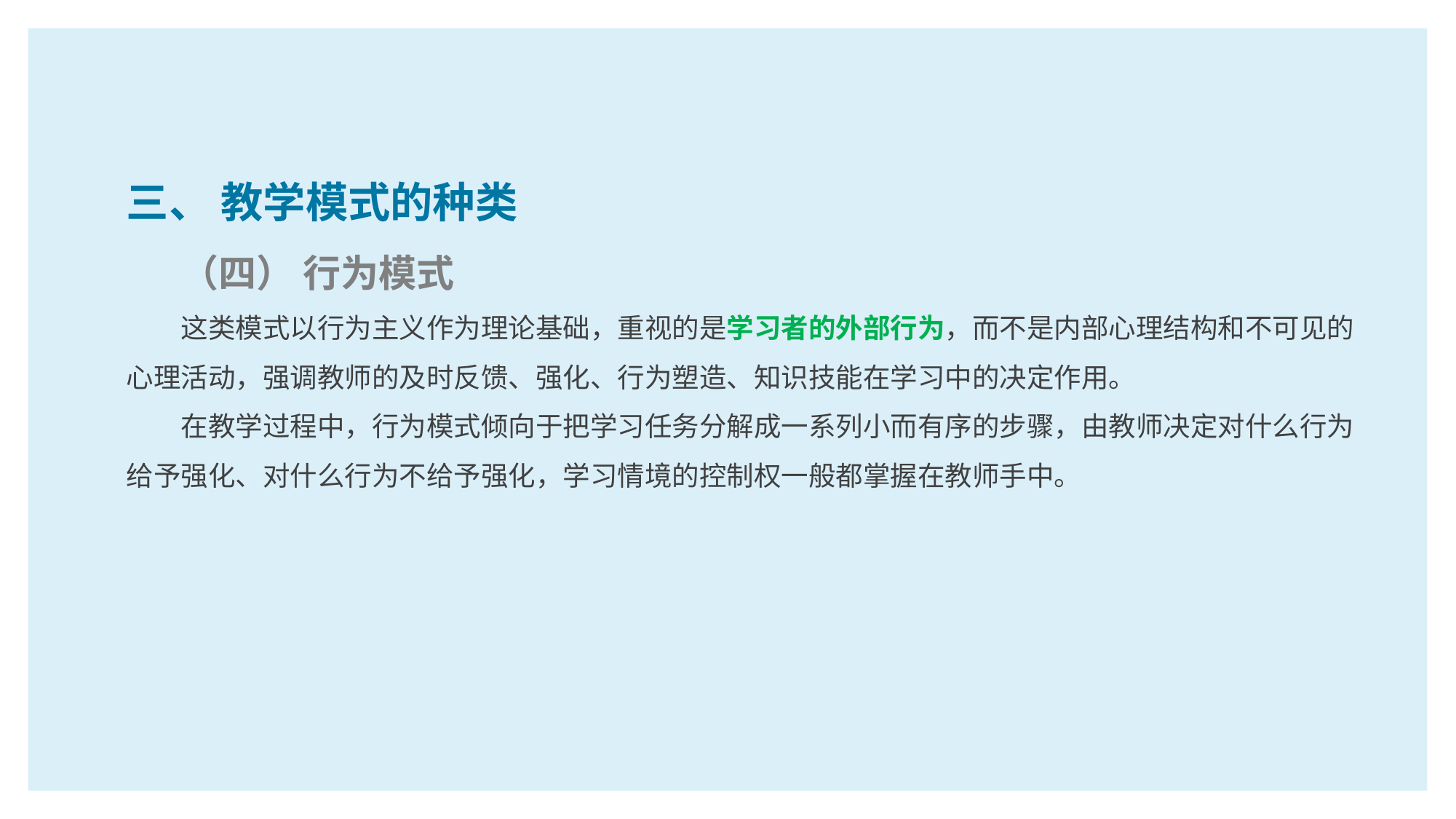

三、 教学模式的种类
（四） 行为模式
这类模式以行为主义作为理论基础，重视的是学习者的外部行为，而不是内部心理结构和不可见的心理活动，强调教师的及时反馈、强化、行为塑造、知识技能在学习中的决定作用。
在教学过程中，行为模式倾向于把学习任务分解成一系列小而有序的步骤，由教师决定对什么行为给予强化、对什么行为不给予强化，学习情境的控制权一般都掌握在教师手中。